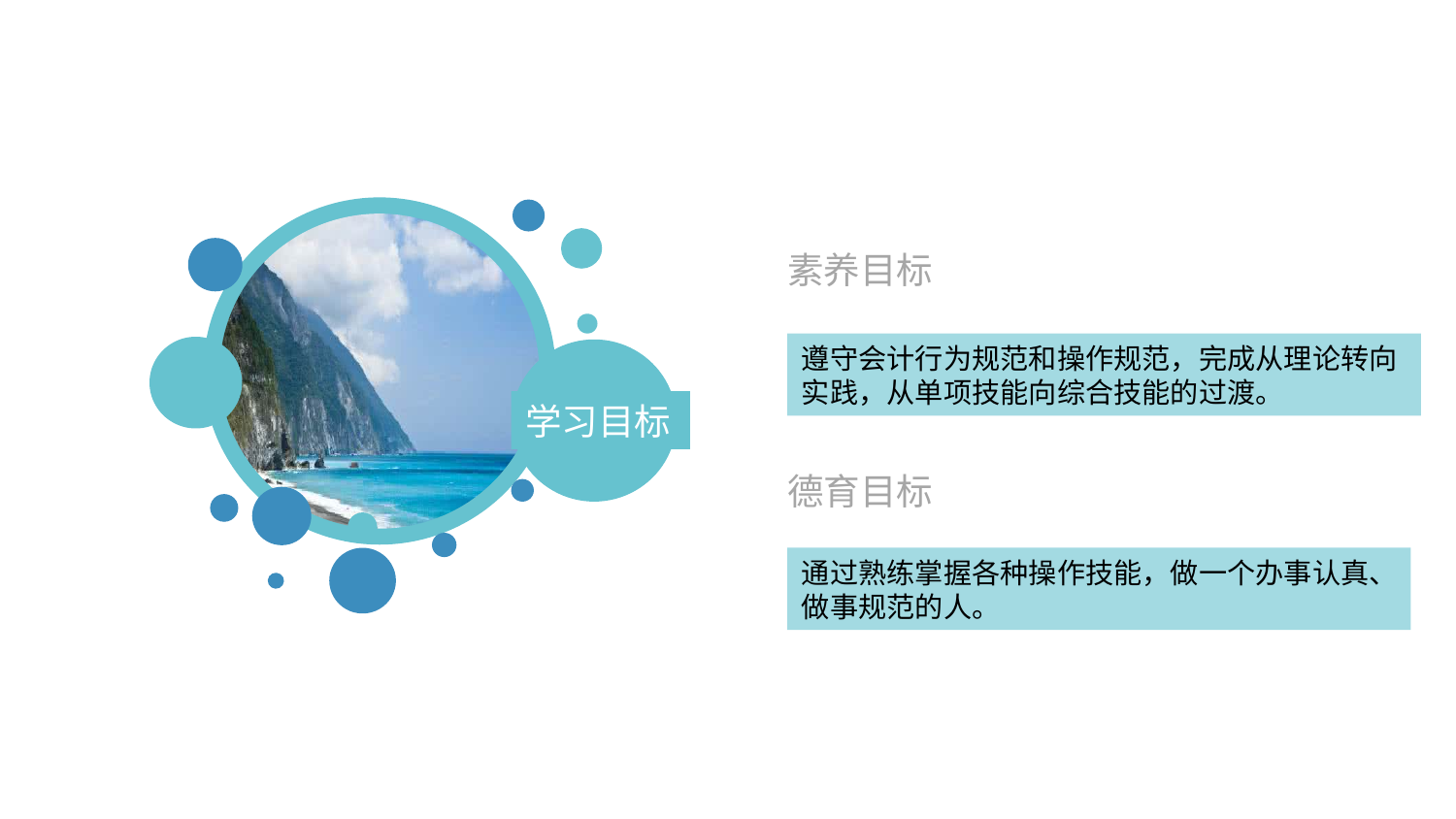

学习目标

素养目标
遵守会计行为规范和操作规范，完成从理论转向实践，从单项技能向综合技能的过渡。
德育目标
通过熟练掌握各种操作技能，做一个办事认真、做事规范的人。